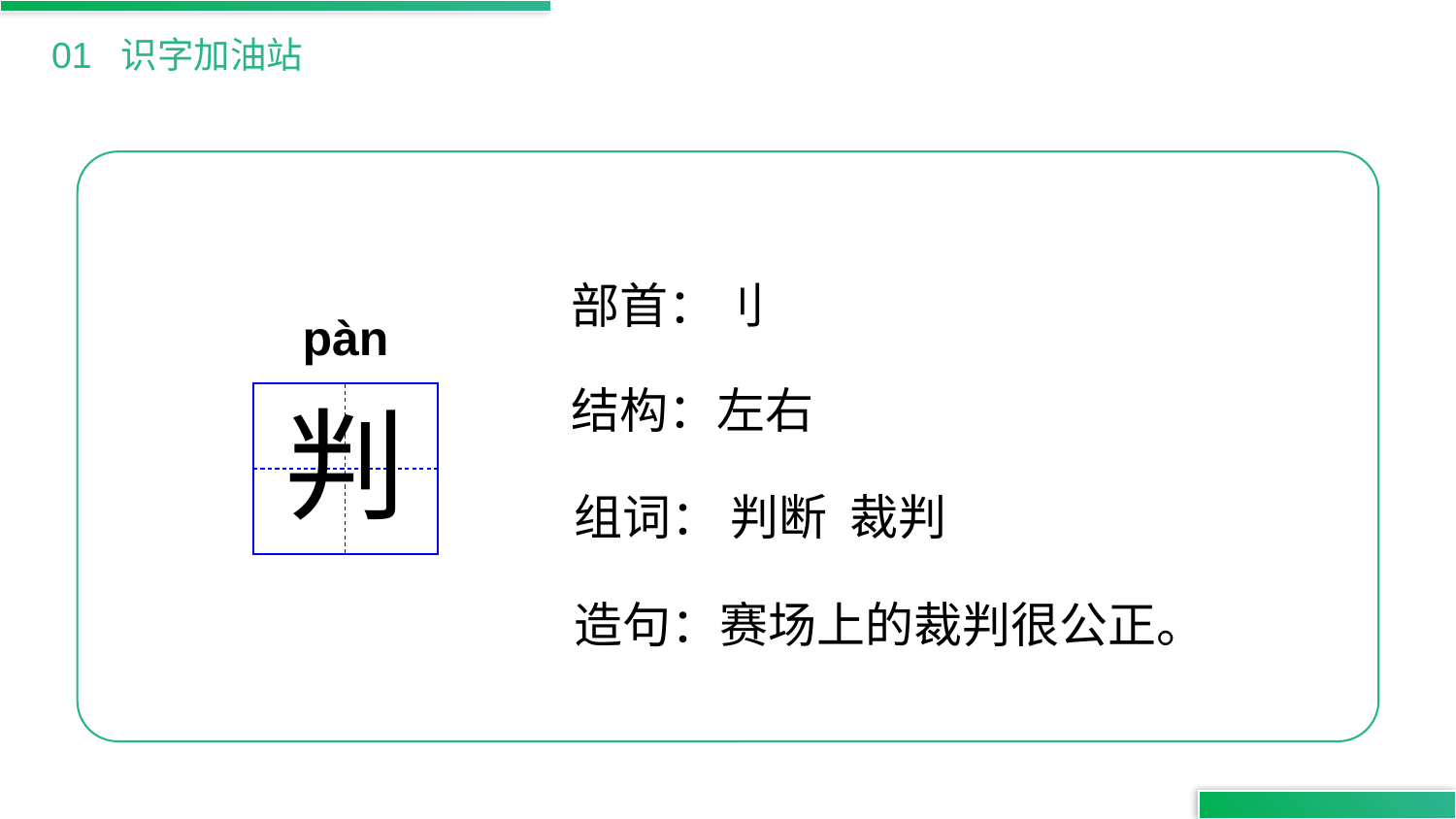

01  识字加油站
部首：刂
pàn
结构：左右

判
组词： 判断  裁判
造句：赛场上的裁判很公正。